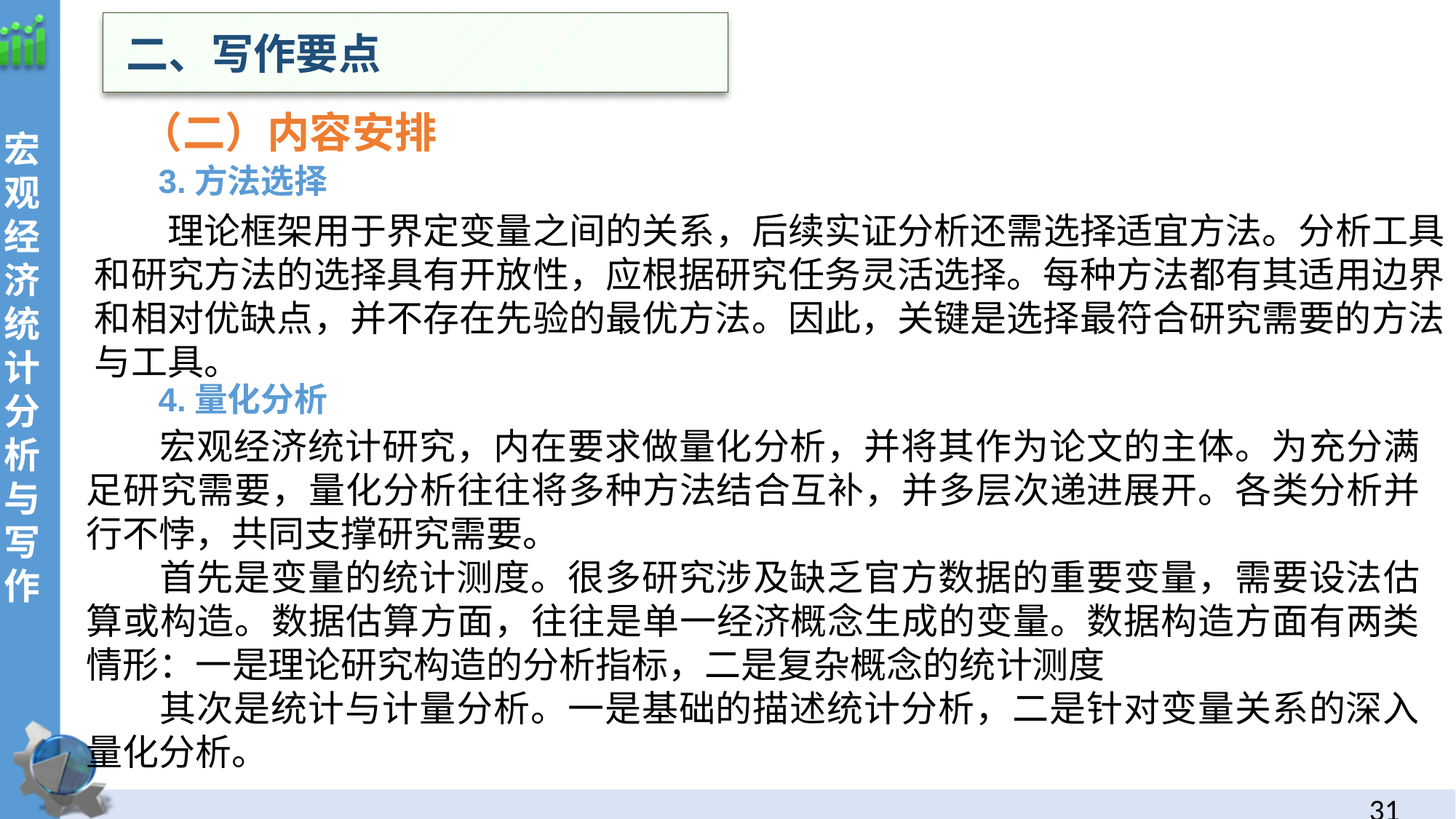

二、写作要点
 （二）内容安排
3.方法选择

理论框架用于界定变量之间的关系，后续实证分析还需选择适宜方法。分析工具和研究方法的选择具有开放性，应根据研究任务灵活选择。每种方法都有其适用边界和相对优缺点，并不存在先验的最优方法。因此，关键是选择最符合研究需要的方法与工具。
4.量化分析
宏观经济统计研究，内在要求做量化分析，并将其作为论文的主体。为充分满足研究需要，量化分析往往将多种方法结合互补，并多层次递进展开。各类分析并行不悖，共同支撑研究需要。
首先是变量的统计测度。很多研究涉及缺乏官方数据的重要变量，需要设法估算或构造。数据估算方面，往往是单一经济概念生成的变量。数据构造方面有两类情形：一是理论研究构造的分析指标，二是复杂概念的统计测度
其次是统计与计量分析。一是基础的描述统计分析，二是针对变量关系的深入量化分析。

31